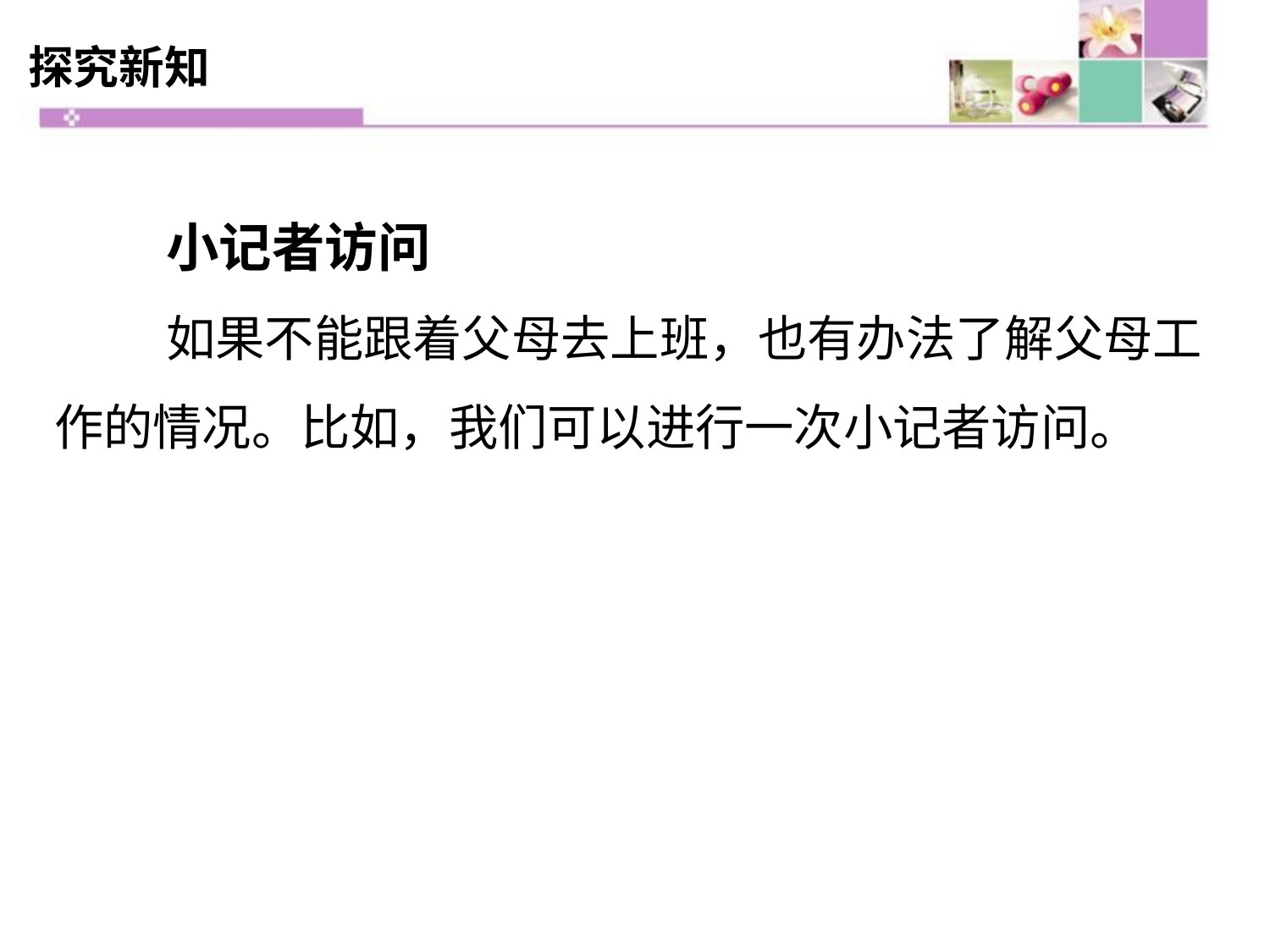

# 探究新知
小记者访问
如果不能跟着父母去上班，也有办法了解父母工作的情况。比如，我们可以进行一次小记者访问。